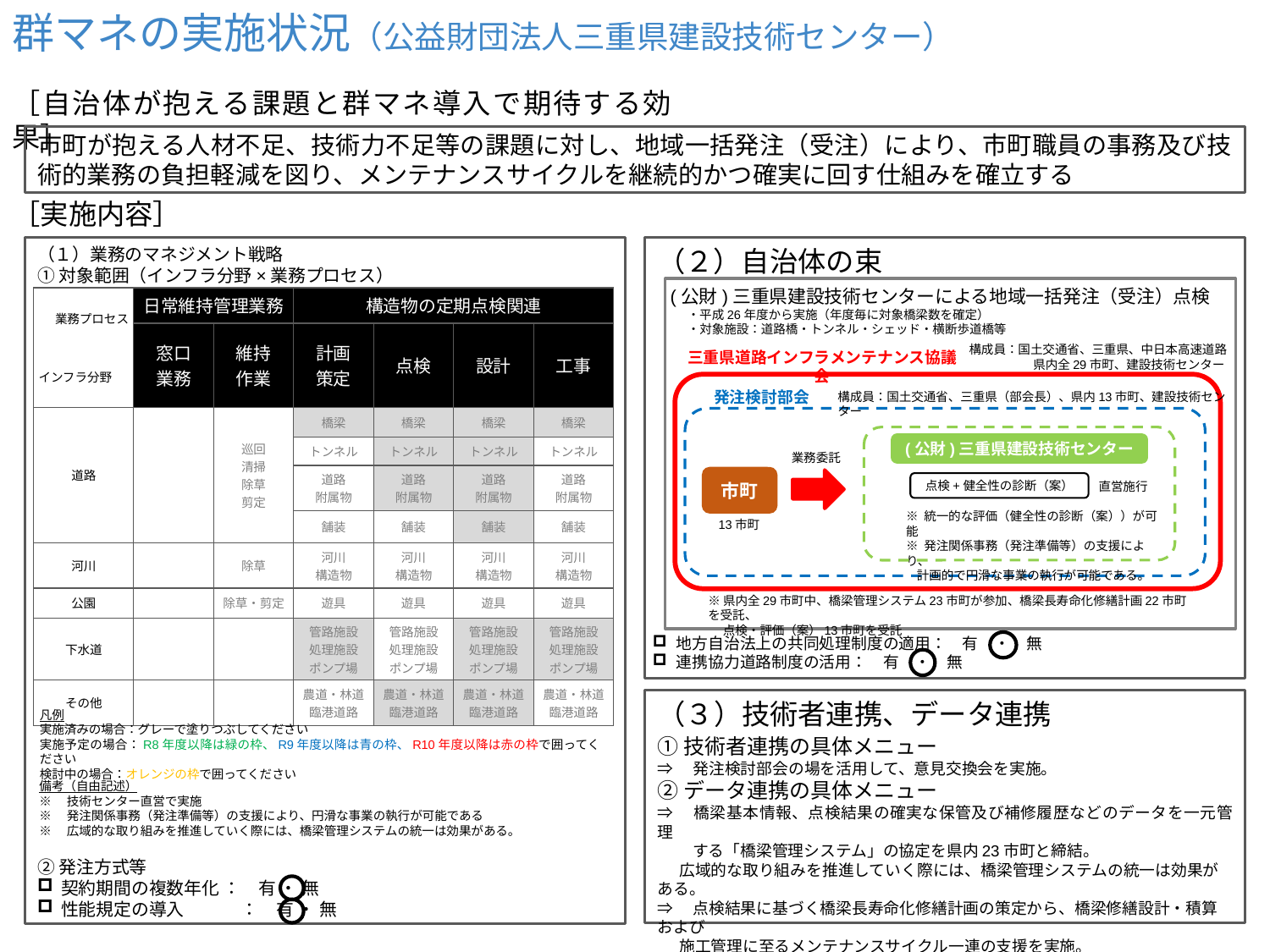

群マネの実施状況（公益財団法人三重県建設技術センター）
［自治体が抱える課題と群マネ導入で期待する効果］
市町が抱える人材不足、技術力不足等の課題に対し、地域一括発注（受注）により、市町職員の事務及び技術的業務の負担軽減を図り、メンテナンスサイクルを継続的かつ確実に回す仕組みを確立する
［実施内容］
（１）業務のマネジメント戦略
（２）自治体の束
①対象範囲（インフラ分野×業務プロセス）
(公財)三重県建設技術センターによる地域一括発注（受注）点検
| 業務プロセス インフラ分野 | 日常維持管理業務 |  | 構造物の定期点検関連 |  |  |  |
| --- | --- | --- | --- | --- | --- | --- |
|  | 窓口 業務 | 維持 作業 | 計画 策定 | 点検 | 設計 | 工事 |
| 道路 |  | 巡回 清掃 除草 剪定 | 橋梁 | 橋梁 | 橋梁 | 橋梁 |
|  |  |  | トンネル | トンネル | トンネル | トンネル |
|  |  |  | 道路 附属物 | 道路 附属物 | 道路 附属物 | 道路 附属物 |
|  |  |  | 舗装 | 舗装 | 舗装 | 舗装 |
| 河川 |  | 除草 | 河川 構造物 | 河川 構造物 | 河川 構造物 | 河川 構造物 |
| 公園 |  | 除草・剪定 | 遊具 | 遊具 | 遊具 | 遊具 |
| 下水道 |  |  | 管路施設 処理施設 ポンプ場 | 管路施設 処理施設 ポンプ場 | 管路施設 処理施設 ポンプ場 | 管路施設 処理施設 ポンプ場 |
| その他 |  |  | 農道・林道 臨港道路 | 農道・林道 臨港道路 | 農道・林道 臨港道路 | 農道・林道 臨港道路 |
・平成26年度から実施（年度毎に対象橋梁数を確定）
・対象施設：道路橋・トンネル・シェッド・横断歩道橋等
構成員：国土交通省、三重県、中日本高速道路
　　　　　 県内全29市町、建設技術センター
三重県道路インフラメンテナンス協議会

発注検討部会
構成員：国土交通省、三重県（部会長）、県内13市町、建設技術センター

(公財)三重県建設技術センター
業務委託
市町

直営施行
点検+健全性の診断（案）
※ 統一的な評価（健全性の診断（案））が可能
※ 発注関係事務（発注準備等）の支援により、
    計画的で円滑な事業の執行が可能である。
13市町
※県内全29市町中、橋梁管理システム23市町が参加、橋梁長寿命化修繕計画22市町を受託、
　 点検・評価（案）13市町を受託
地方自治法上の共同処理制度の適用：　有　・　無
連携協力道路制度の活用：　有　・　無

（３）技術者連携、データ連携
凡例
実施済みの場合：グレーで塗りつぶしてください
実施予定の場合：R8年度以降は緑の枠、R9年度以降は青の枠、R10年度以降は赤の枠で囲ってください
検討中の場合：オレンジの枠で囲ってください
①技術者連携の具体メニュー
⇒　発注検討部会の場を活用して、意見交換会を実施。
②データ連携の具体メニュー
⇒　橋梁基本情報、点検結果の確実な保管及び補修履歴などのデータを一元管理
　　 する「橋梁管理システム」の協定を県内23市町と締結。
     広域的な取り組みを推進していく際には、橋梁管理システムの統一は効果がある。
⇒　点検結果に基づく橋梁長寿命化修繕計画の策定から、橋梁修繕設計・積算および
     施工管理に至るメンテナンスサイクル一連の支援を実施。
     持続的で効率的な維持管理に寄与。
備考（自由記述）
※　技術センター直営で実施
※　発注関係事務（発注準備等）の支援により、円滑な事業の執行が可能である
※　広域的な取り組みを推進していく際には、橋梁管理システムの統一は効果がある。
②発注方式等
契約期間の複数年化 ：　有 ・ 無
性能規定の導入　　　 ：　有 ・ 無